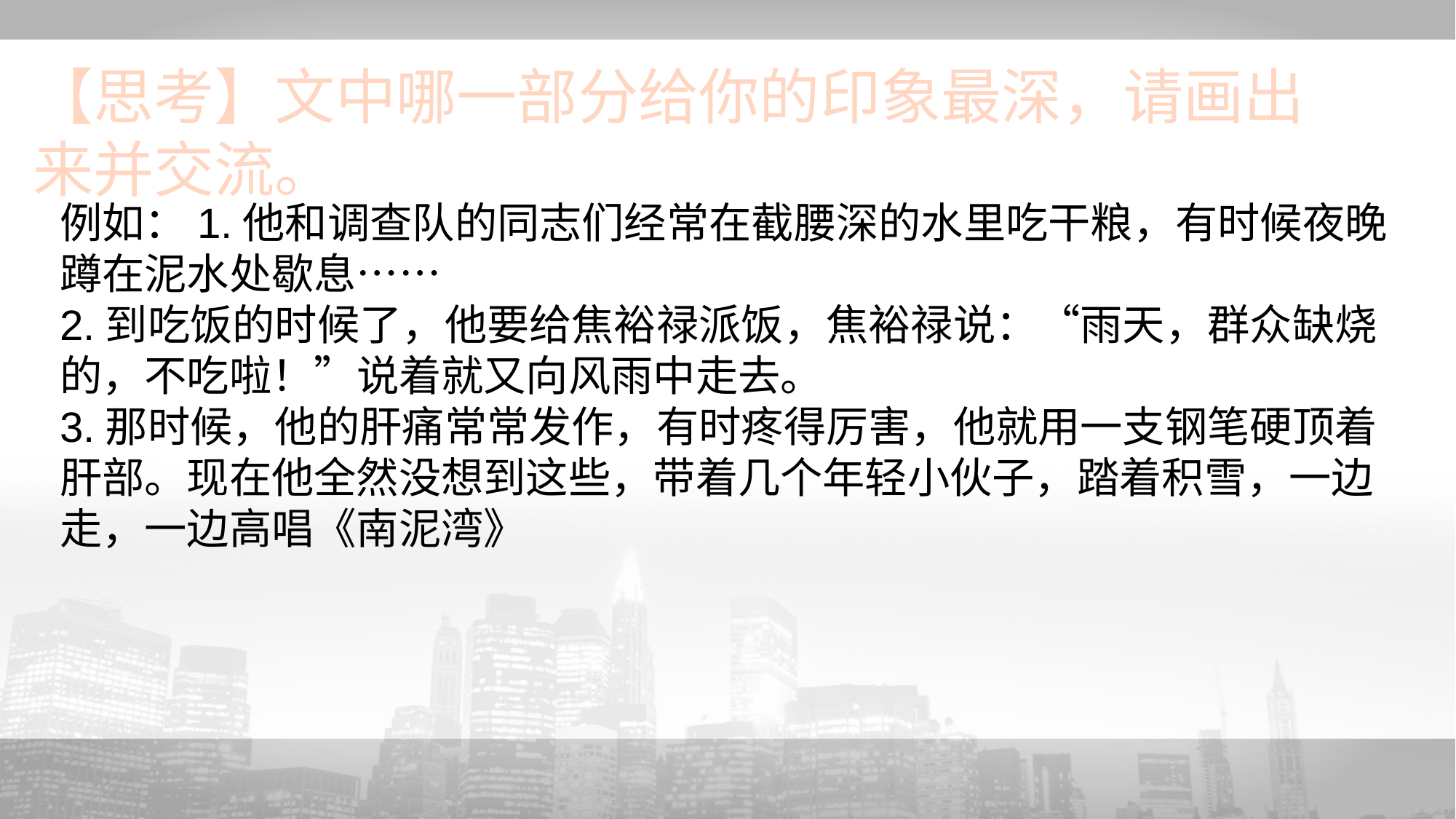

# 【思考】文中哪一部分给你的印象最深，请画出来并交流。
例如：1.他和调查队的同志们经常在截腰深的水里吃干粮，有时候夜晚蹲在泥水处歇息……
2.到吃饭的时候了，他要给焦裕禄派饭，焦裕禄说：“雨天，群众缺烧的，不吃啦！”说着就又向风雨中走去。
3.那时候，他的肝痛常常发作，有时疼得厉害，他就用一支钢笔硬顶着肝部。现在他全然没想到这些，带着几个年轻小伙子，踏着积雪，一边走，一边高唱《南泥湾》